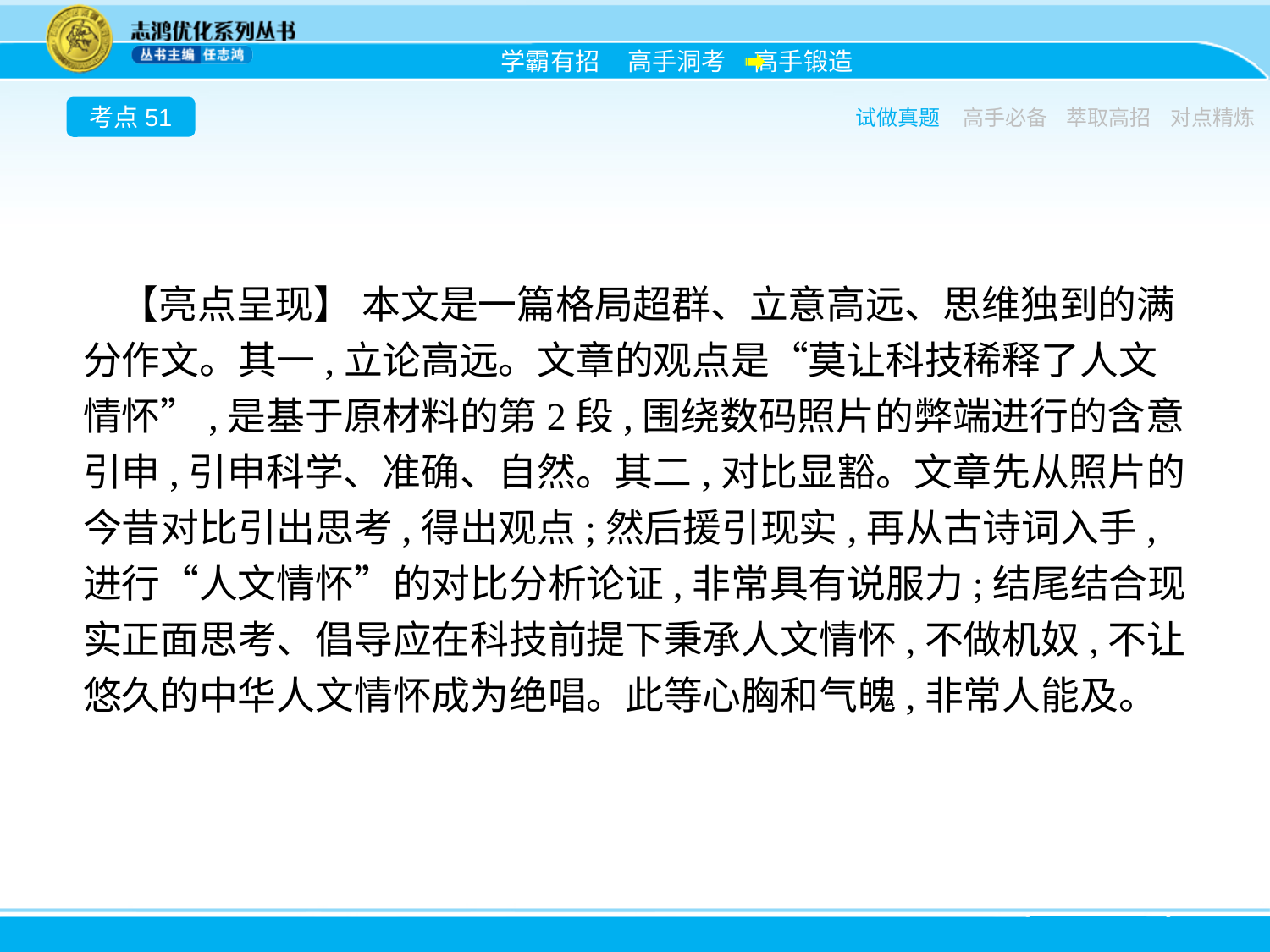

考点51
试做真题
高手必备
萃取高招
对点精炼
【亮点呈现】 本文是一篇格局超群、立意高远、思维独到的满分作文。其一,立论高远。文章的观点是“莫让科技稀释了人文情怀”,是基于原材料的第2段,围绕数码照片的弊端进行的含意引申,引申科学、准确、自然。其二,对比显豁。文章先从照片的今昔对比引出思考,得出观点;然后援引现实,再从古诗词入手,进行“人文情怀”的对比分析论证,非常具有说服力;结尾结合现实正面思考、倡导应在科技前提下秉承人文情怀,不做机奴,不让悠久的中华人文情怀成为绝唱。此等心胸和气魄,非常人能及。